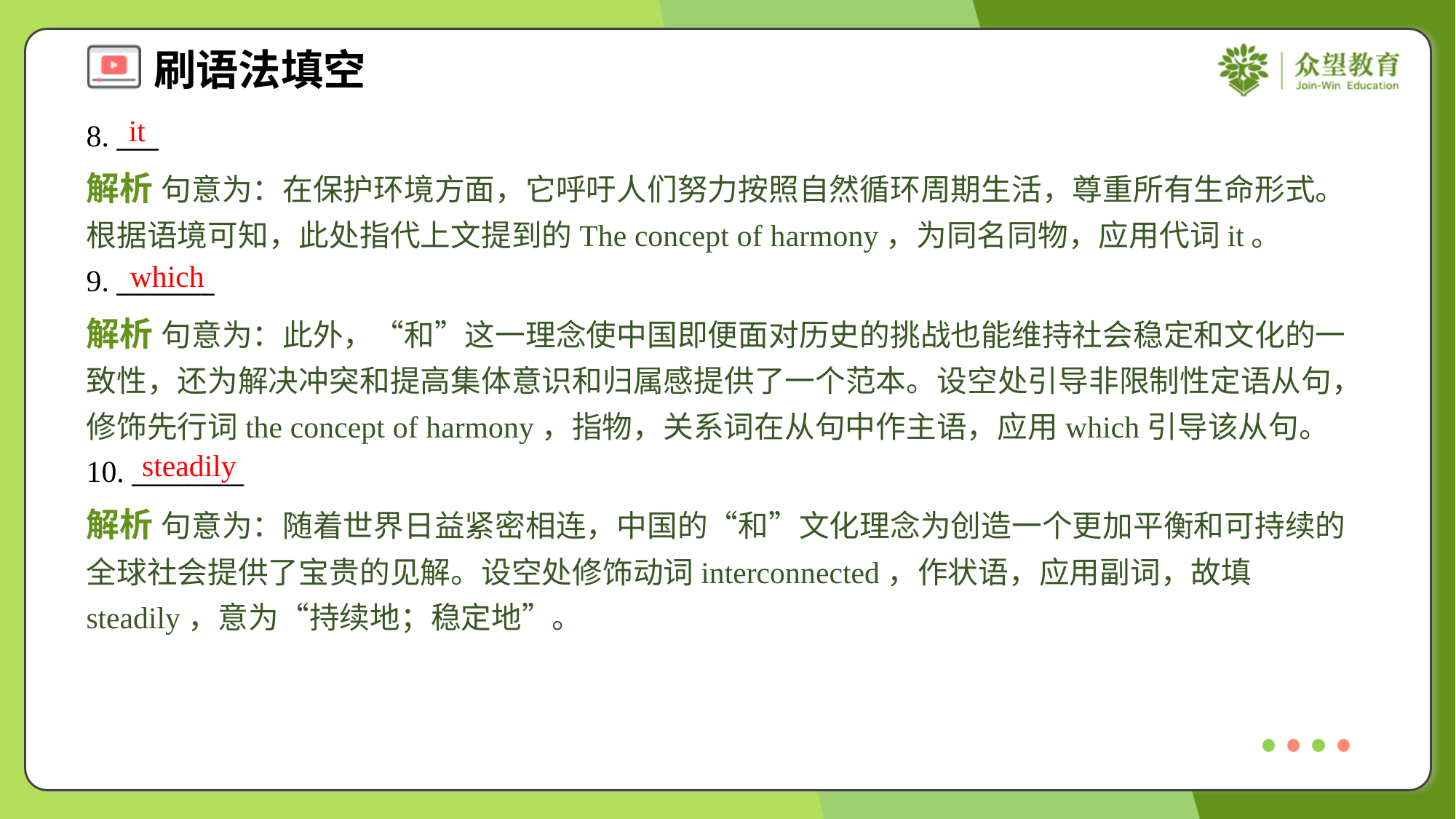

it
8. ___
解析 句意为：在保护环境方面，它呼吁人们努力按照自然循环周期生活，尊重所有生命形式。根据语境可知，此处指代上文提到的The concept of harmony，为同名同物，应用代词it。
which
9. _______
解析 句意为：此外，“和”这一理念使中国即便面对历史的挑战也能维持社会稳定和文化的一致性，还为解决冲突和提高集体意识和归属感提供了一个范本。设空处引导非限制性定语从句，修饰先行词the concept of harmony，指物，关系词在从句中作主语，应用which引导该从句。
steadily
10. ________
解析 句意为：随着世界日益紧密相连，中国的“和”文化理念为创造一个更加平衡和可持续的全球社会提供了宝贵的见解。设空处修饰动词interconnected，作状语，应用副词，故填steadily，意为“持续地；稳定地”。